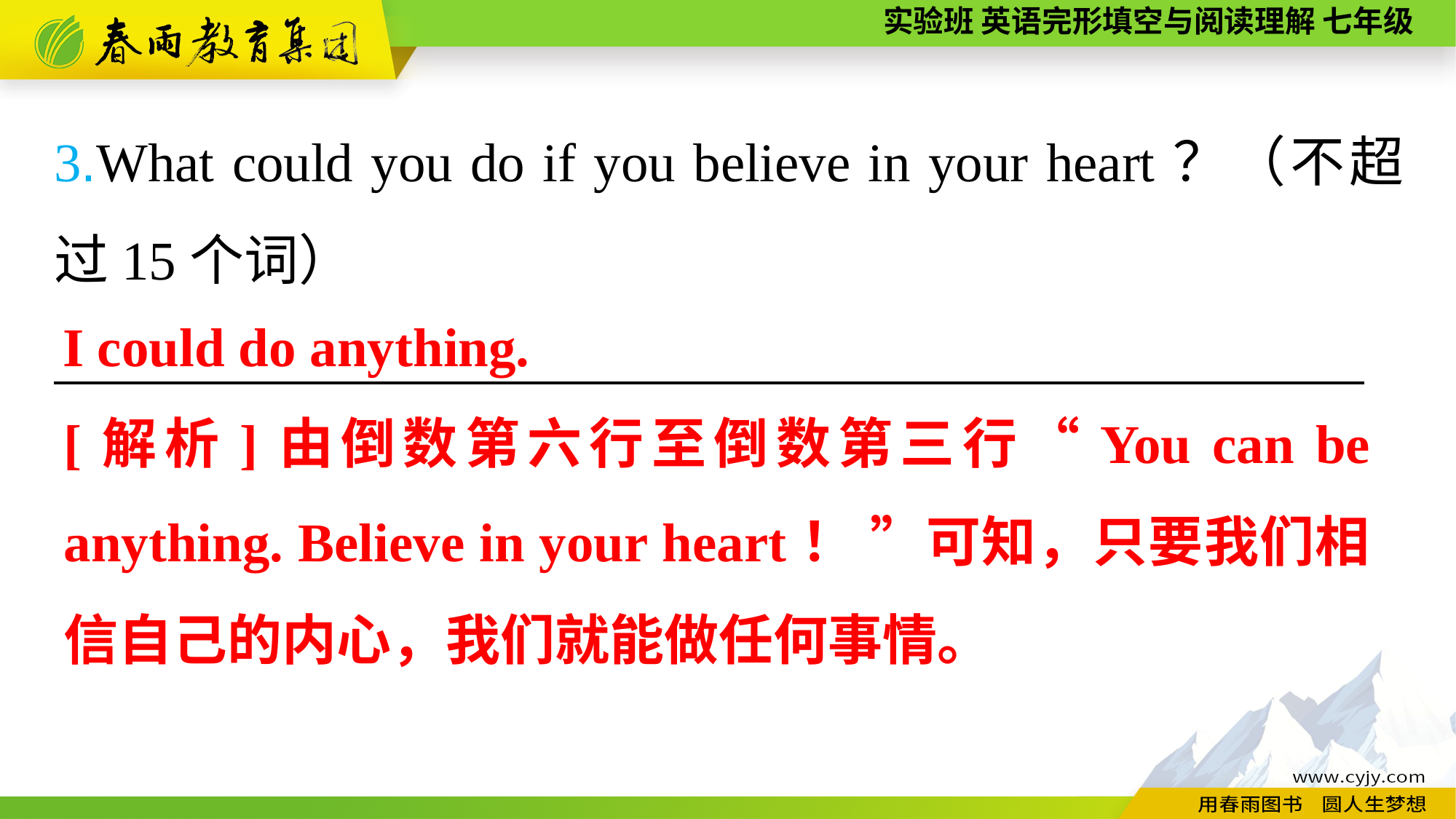

3.What could you do if you believe in your heart？（不超过15个词）
————————————————————————
I could do anything.
[解析]由倒数第六行至倒数第三行“You can be anything. Believe in your heart！ ”可知，只要我们相信自己的内心，我们就能做任何事情。